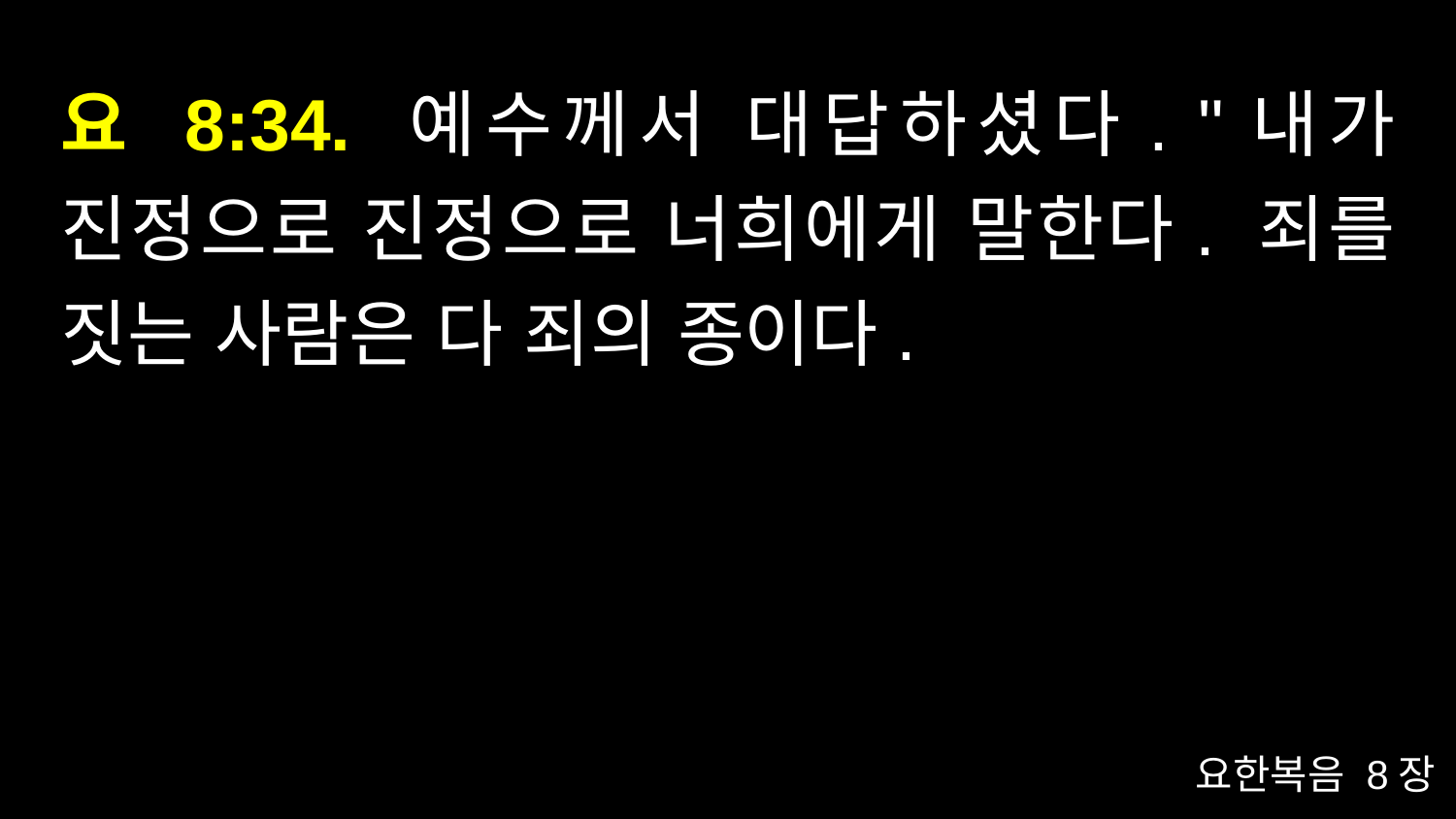

# 요 8:34. 예수께서 대답하셨다. "내가 진정으로 진정으로 너희에게 말한다. 죄를 짓는 사람은 다 죄의 종이다.
요한복음 8장